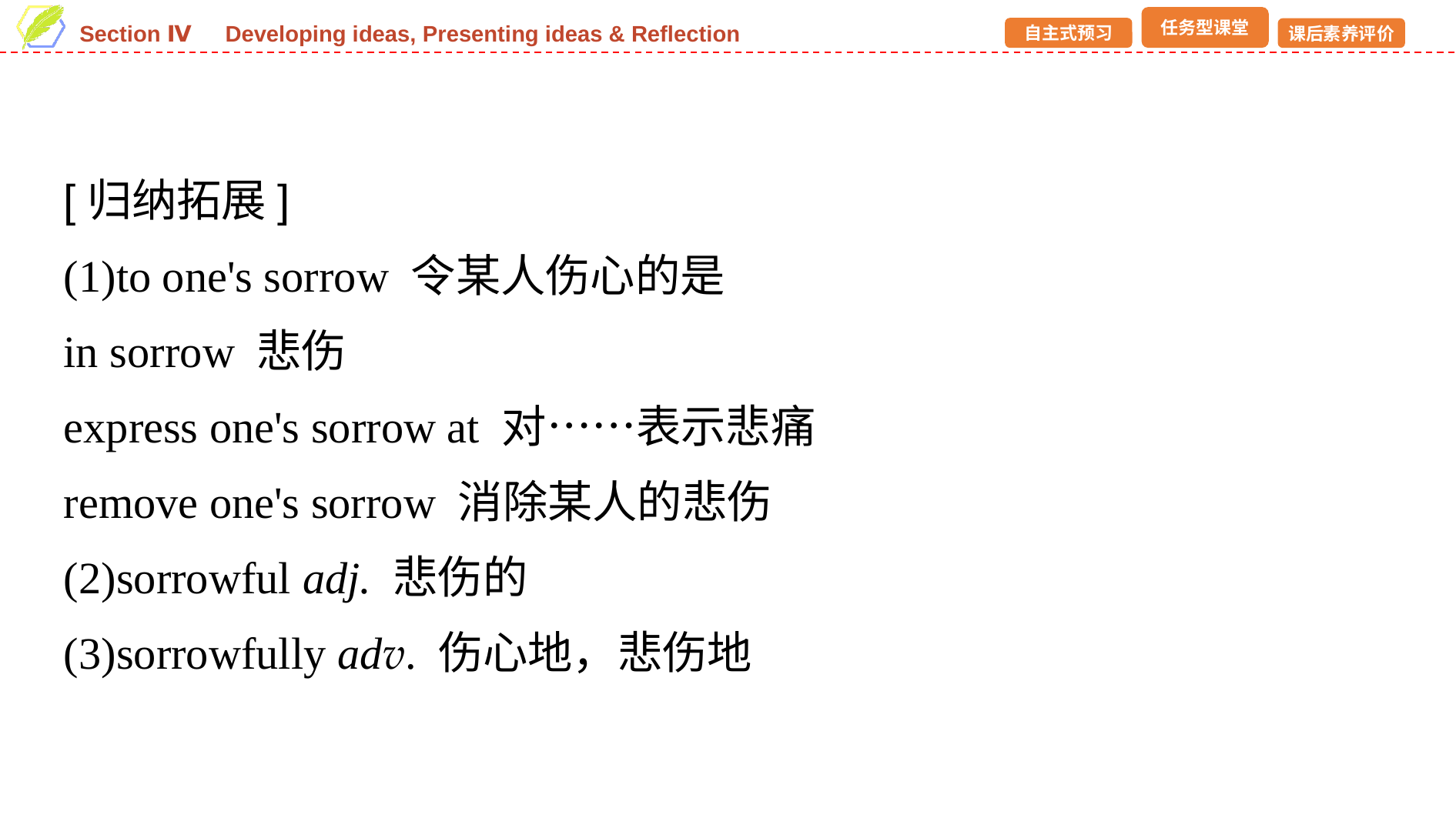

[归纳拓展]
(1)to one's sorrow 令某人伤心的是
in sorrow 悲伤
express one's sorrow at 对……表示悲痛
remove one's sorrow 消除某人的悲伤
(2)sorrowful adj. 悲伤的
(3)sorrowfully adv. 伤心地，悲伤地